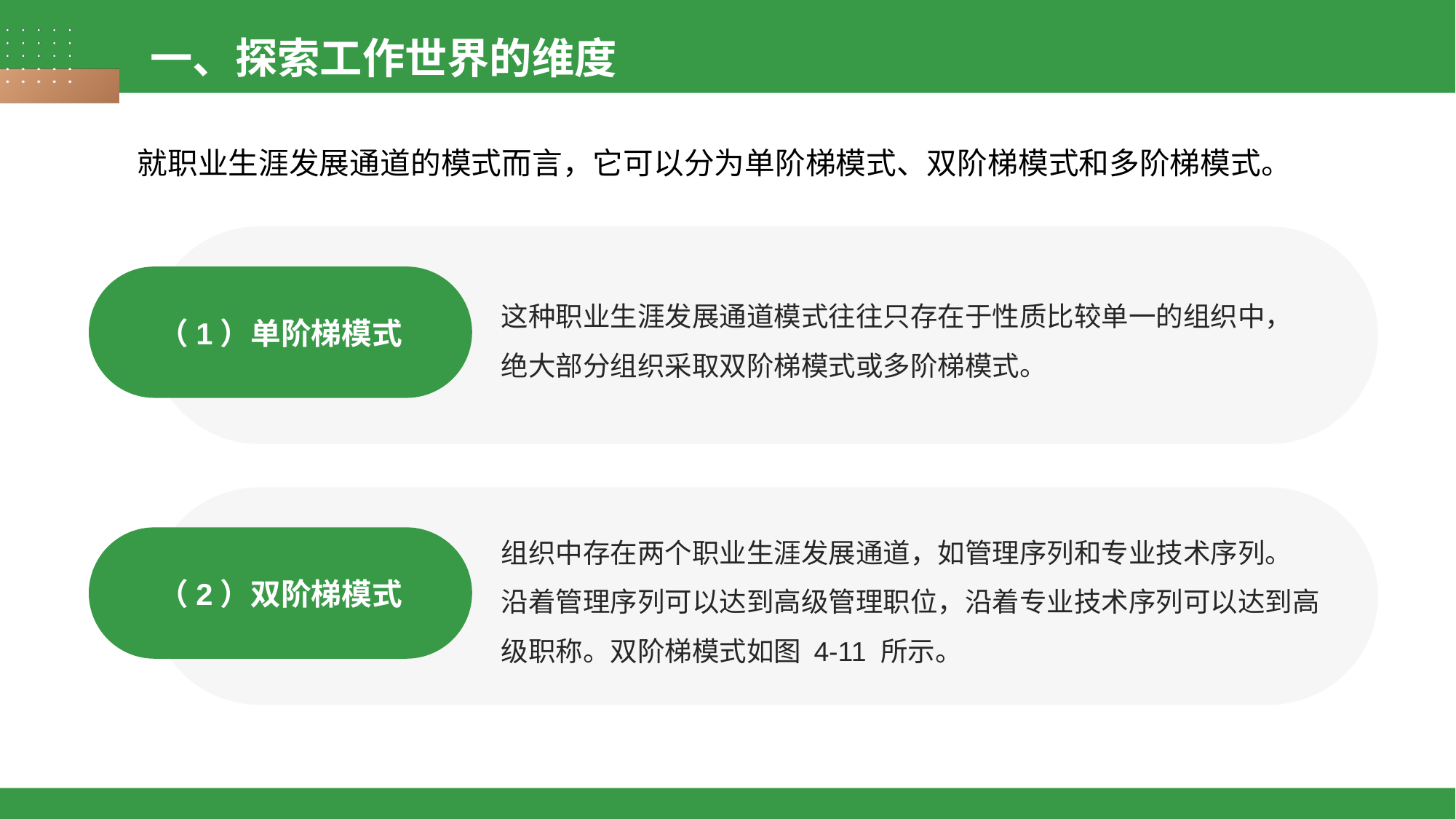

一、探索工作世界的维度
就职业生涯发展通道的模式而言，它可以分为单阶梯模式、双阶梯模式和多阶梯模式。

这种职业生涯发展通道模式往往只存在于性质比较单一的组织中，
绝大部分组织采取双阶梯模式或多阶梯模式。
（1）单阶梯模式

组织中存在两个职业生涯发展通道，如管理序列和专业技术序列。
沿着管理序列可以达到高级管理职位，沿着专业技术序列可以达到高级职称。双阶梯模式如图 4-11 所示。
（2）双阶梯模式